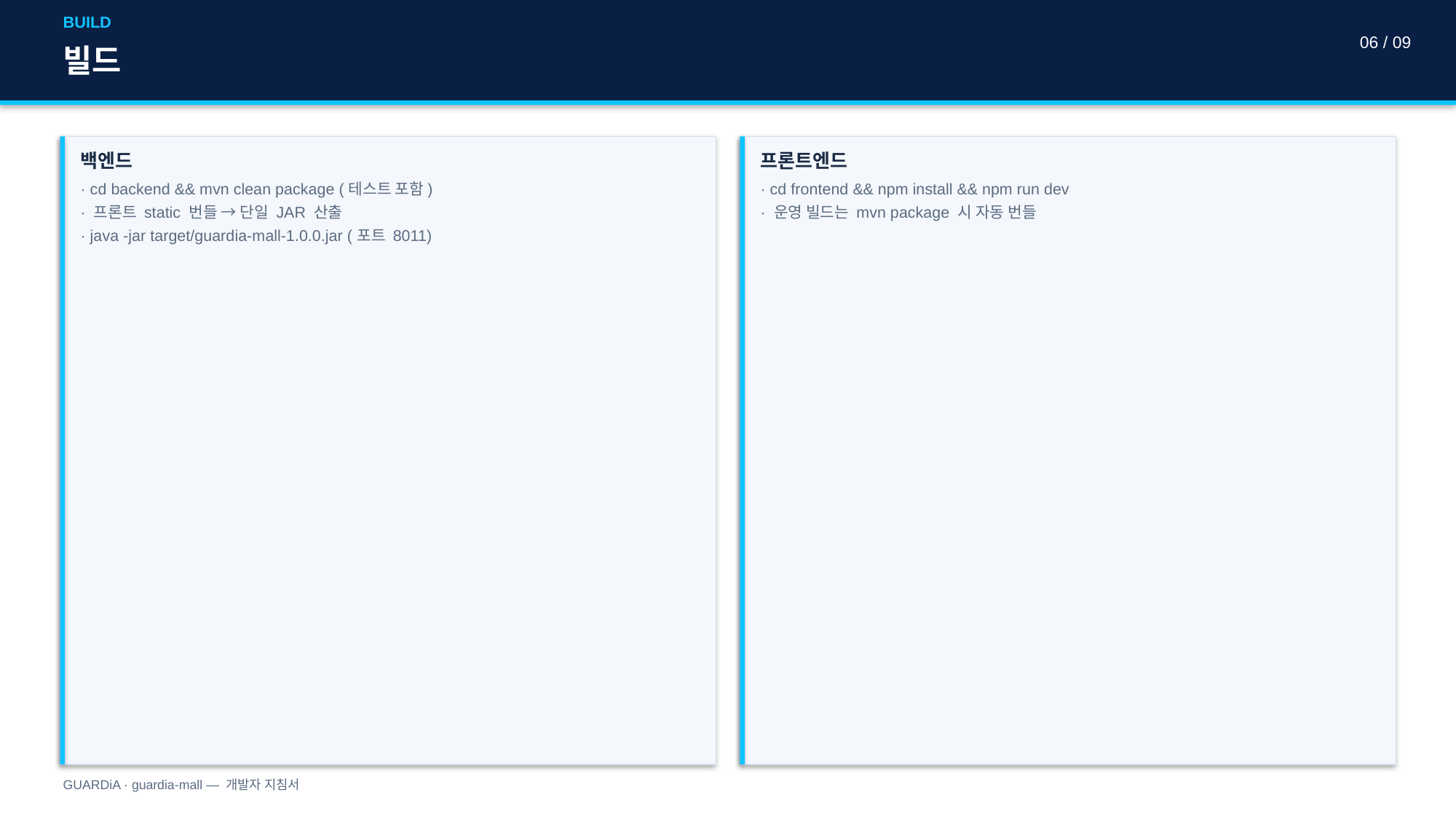

BUILD
06 / 09
빌드

백엔드
· cd backend && mvn clean package (테스트 포함)
· 프론트 static 번들 → 단일 JAR 산출
· java -jar target/guardia-mall-1.0.0.jar (포트 8011)
프론트엔드
· cd frontend && npm install && npm run dev
· 운영 빌드는 mvn package 시 자동 번들
GUARDiA · guardia-mall — 개발자 지침서